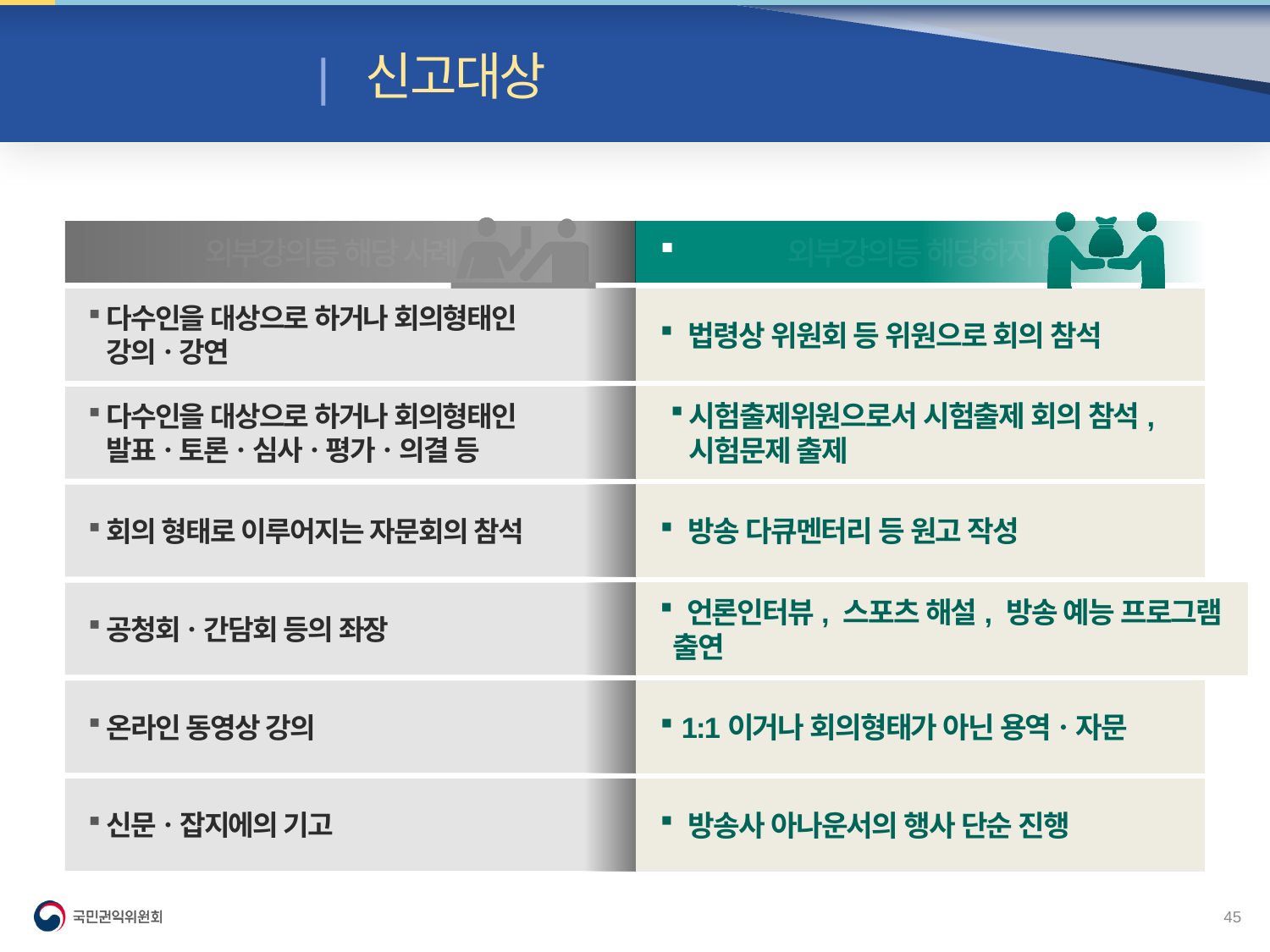

외부강의등  |  신고대상

	외부강의등 해당 사례

		외부강의등 해당하지 않는 사례
다수인을 대상으로 하거나 회의형태인 강의ㆍ강연

 법령상 위원회 등 위원으로 회의 참석
다수인을 대상으로 하거나 회의형태인 발표ㆍ토론ㆍ심사ㆍ평가ㆍ의결 등

시험출제위원으로서 시험출제 회의 참석, 시험문제 출제
회의 형태로 이루어지는 자문회의 참석

 방송 다큐멘터리 등 원고 작성
공청회ㆍ간담회 등의 좌장

 언론인터뷰, 스포츠 해설, 방송 예능 프로그램 출연
온라인 동영상 강의

 1:1이거나 회의형태가 아닌 용역ㆍ자문
신문ㆍ잡지에의 기고

 방송사 아나운서의 행사 단순 진행
45